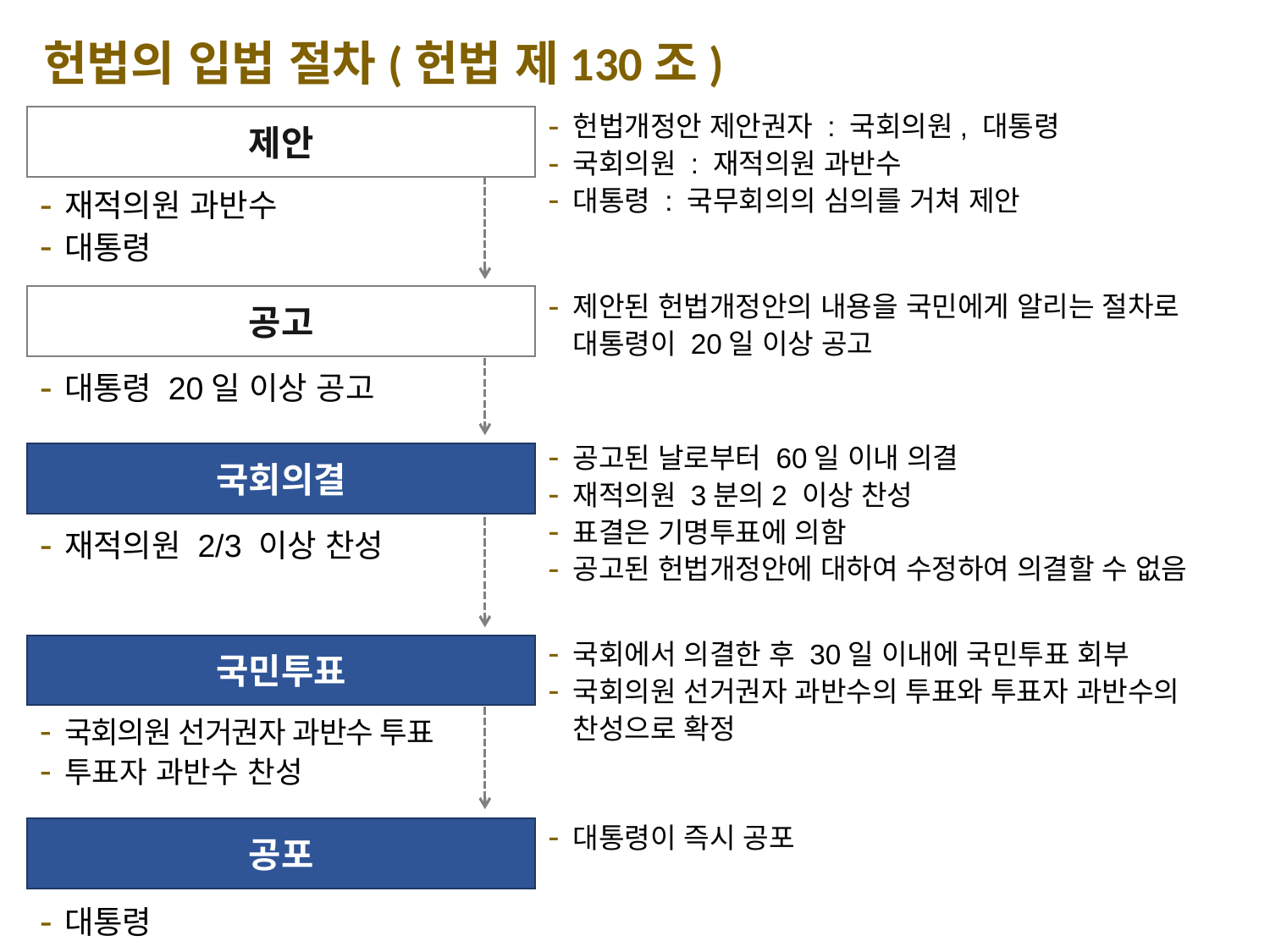

헌법의 입법 절차(헌법 제130조)
헌법개정안 제안권자 : 국회의원, 대통령
국회의원 : 재적의원 과반수
대통령 : 국무회의의 심의를 거쳐 제안
제안
재적의원 과반수
대통령
제안된 헌법개정안의 내용을 국민에게 알리는 절차로 대통령이 20일 이상 공고
공고
대통령 20일 이상 공고
공고된 날로부터 60일 이내 의결
재적의원 3분의2 이상 찬성
표결은 기명투표에 의함
공고된 헌법개정안에 대하여 수정하여 의결할 수 없음
국회의결
재적의원 2/3 이상 찬성
국회에서 의결한 후 30일 이내에 국민투표 회부
국회의원 선거권자 과반수의 투표와 투표자 과반수의 찬성으로 확정
국민투표
국회의원 선거권자 과반수 투표
투표자 과반수 찬성
대통령이 즉시 공포
공포
대통령